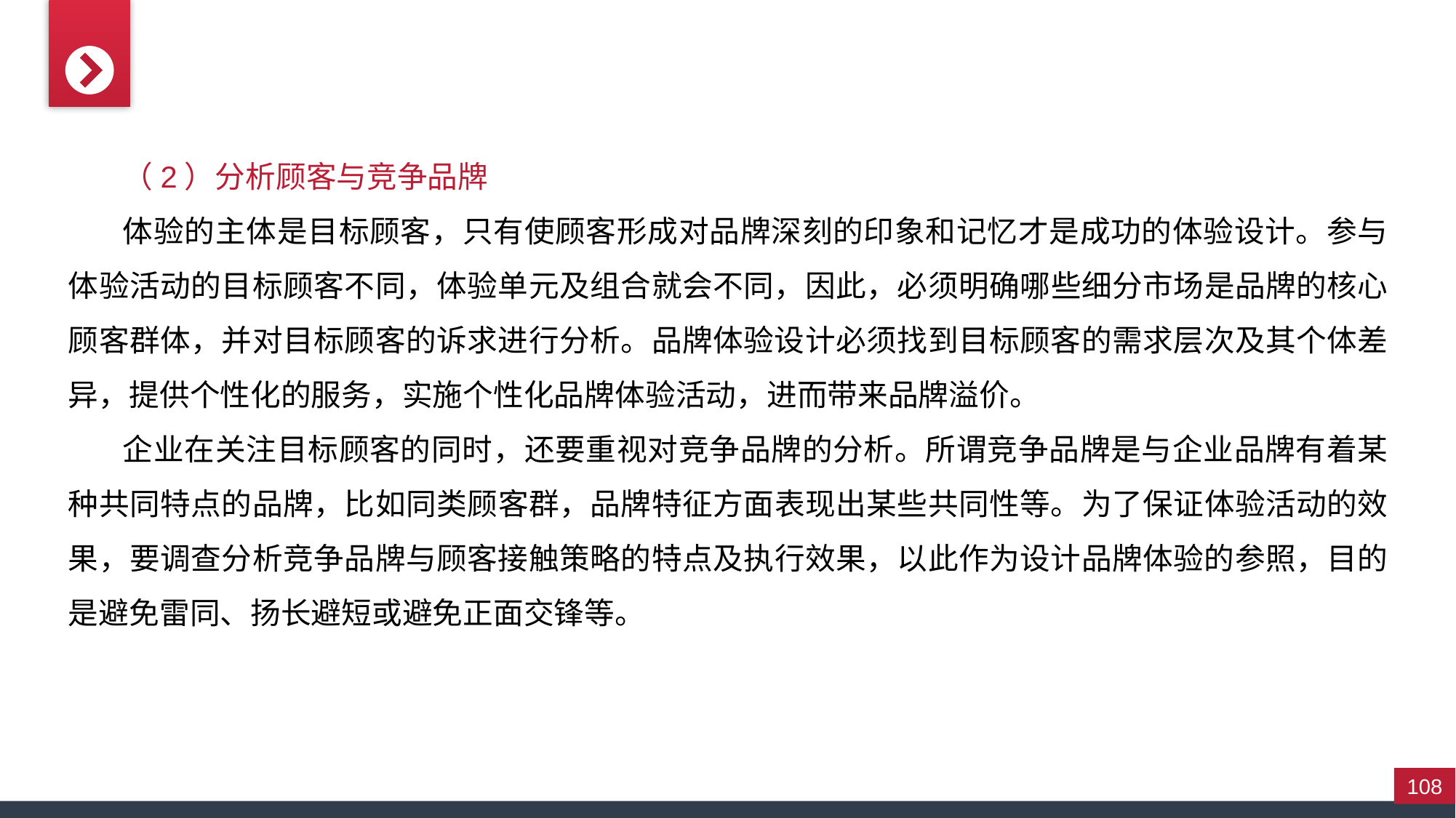

（2）分析顾客与竞争品牌
体验的主体是目标顾客，只有使顾客形成对品牌深刻的印象和记忆才是成功的体验设计。参与体验活动的目标顾客不同，体验单元及组合就会不同，因此，必须明确哪些细分市场是品牌的核心顾客群体，并对目标顾客的诉求进行分析。品牌体验设计必须找到目标顾客的需求层次及其个体差异，提供个性化的服务，实施个性化品牌体验活动，进而带来品牌溢价。
企业在关注目标顾客的同时，还要重视对竞争品牌的分析。所谓竞争品牌是与企业品牌有着某种共同特点的品牌，比如同类顾客群，品牌特征方面表现出某些共同性等。为了保证体验活动的效果，要调查分析竞争品牌与顾客接触策略的特点及执行效果，以此作为设计品牌体验的参照，目的是避免雷同、扬长避短或避免正面交锋等。